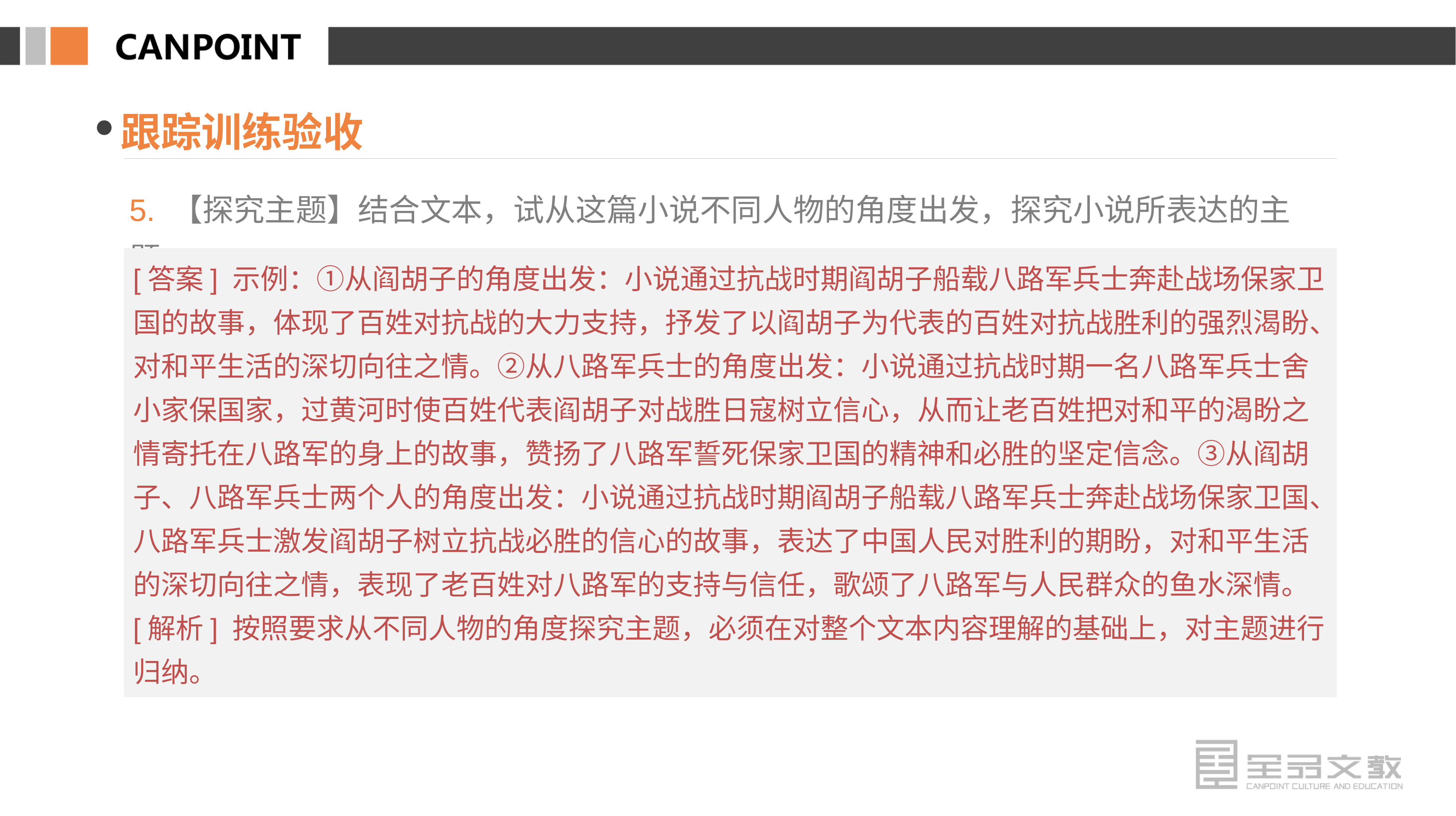

跟踪训练验收

5. 【探究主题】结合文本，试从这篇小说不同人物的角度出发，探究小说所表达的主题。

[答案] 示例：①从阎胡子的角度出发：小说通过抗战时期阎胡子船载八路军兵士奔赴战场保家卫国的故事，体现了百姓对抗战的大力支持，抒发了以阎胡子为代表的百姓对抗战胜利的强烈渴盼、对和平生活的深切向往之情。②从八路军兵士的角度出发：小说通过抗战时期一名八路军兵士舍小家保国家，过黄河时使百姓代表阎胡子对战胜日寇树立信心，从而让老百姓把对和平的渴盼之情寄托在八路军的身上的故事，赞扬了八路军誓死保家卫国的精神和必胜的坚定信念。③从阎胡子、八路军兵士两个人的角度出发：小说通过抗战时期阎胡子船载八路军兵士奔赴战场保家卫国、八路军兵士激发阎胡子树立抗战必胜的信心的故事，表达了中国人民对胜利的期盼，对和平生活的深切向往之情，表现了老百姓对八路军的支持与信任，歌颂了八路军与人民群众的鱼水深情。
[解析] 按照要求从不同人物的角度探究主题，必须在对整个文本内容理解的基础上，对主题进行归纳。